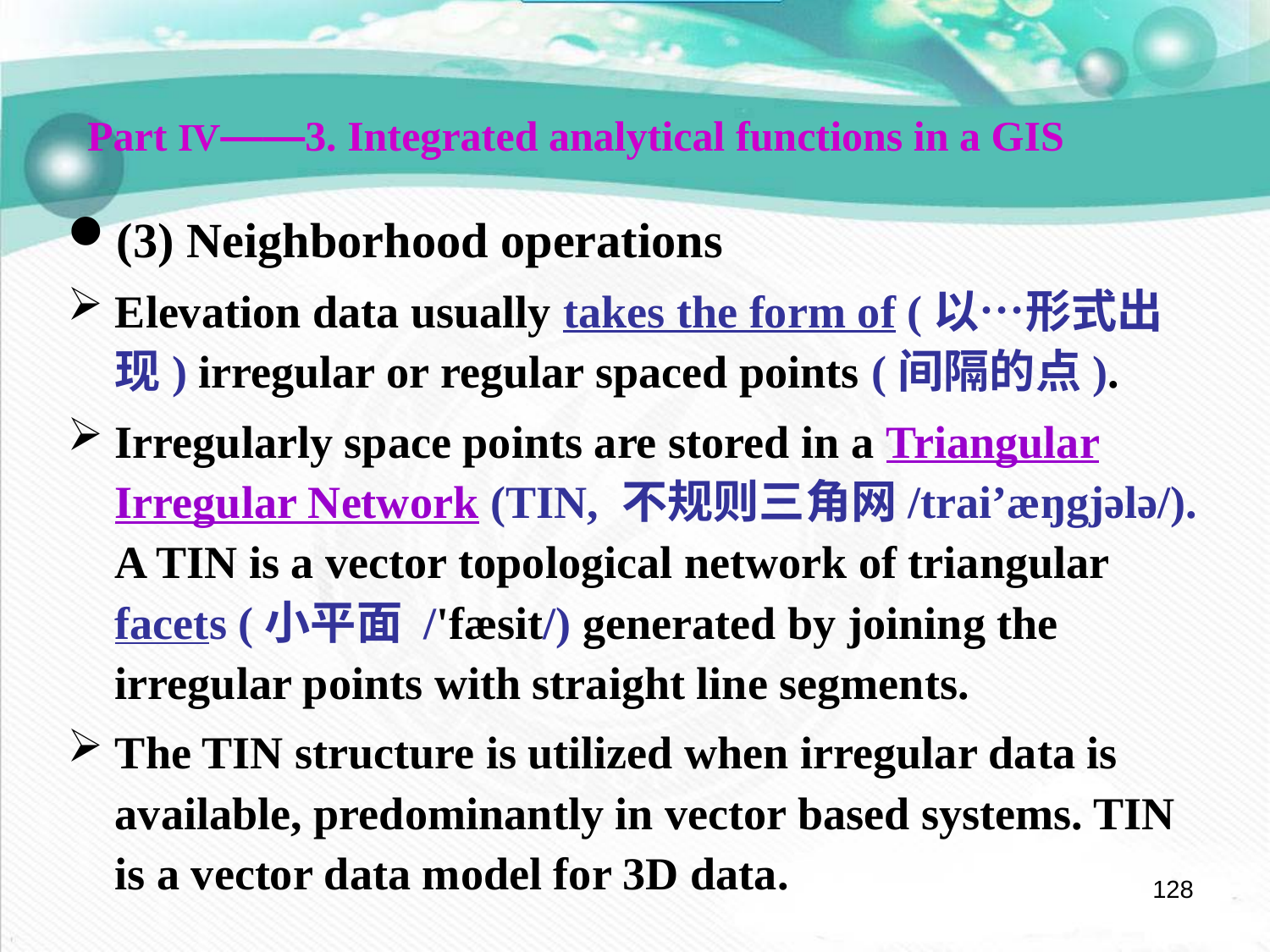

Part Ⅳ——3. Integrated analytical functions in a GIS
(3) Neighborhood operations
Elevation data usually takes the form of (以…形式出现) irregular or regular spaced points (间隔的点).
Irregularly space points are stored in a Triangular Irregular Network (TIN, 不规则三角网/trai’æŋgjələ/). A TIN is a vector topological network of triangular facets (小平面 /'fæsit/) generated by joining the irregular points with straight line segments.
The TIN structure is utilized when irregular data is available, predominantly in vector based systems. TIN is a vector data model for 3D data.
128